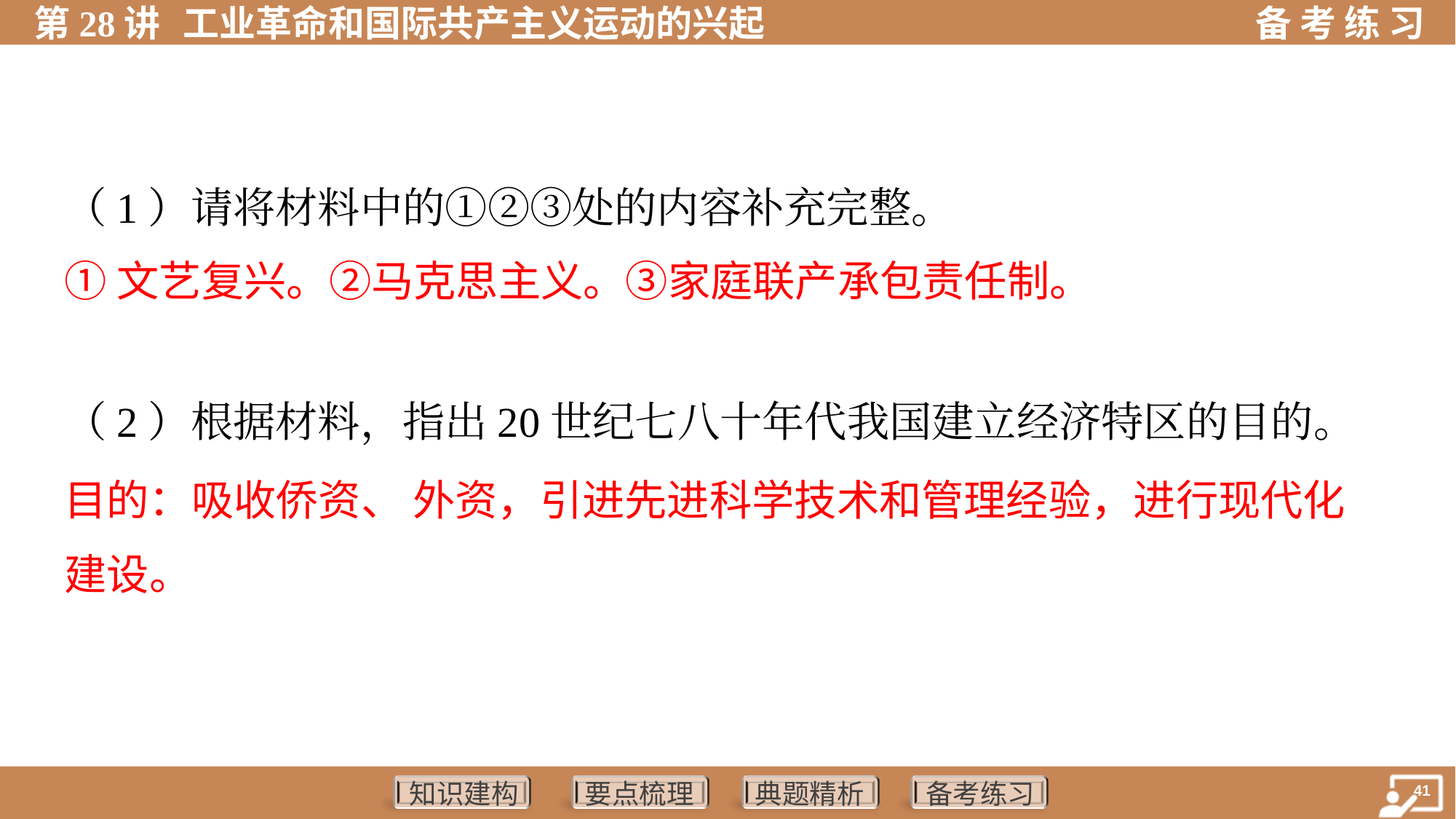

（1）请将材料中的①②③处的内容补充完整。
①文艺复兴。②马克思主义。③家庭联产承包责任制。
（2）根据材料，指出20世纪七八十年代我国建立经济特区的目的。
目的：吸收侨资、 外资，引进先进科学技术和管理经验，进行现代化
建设。